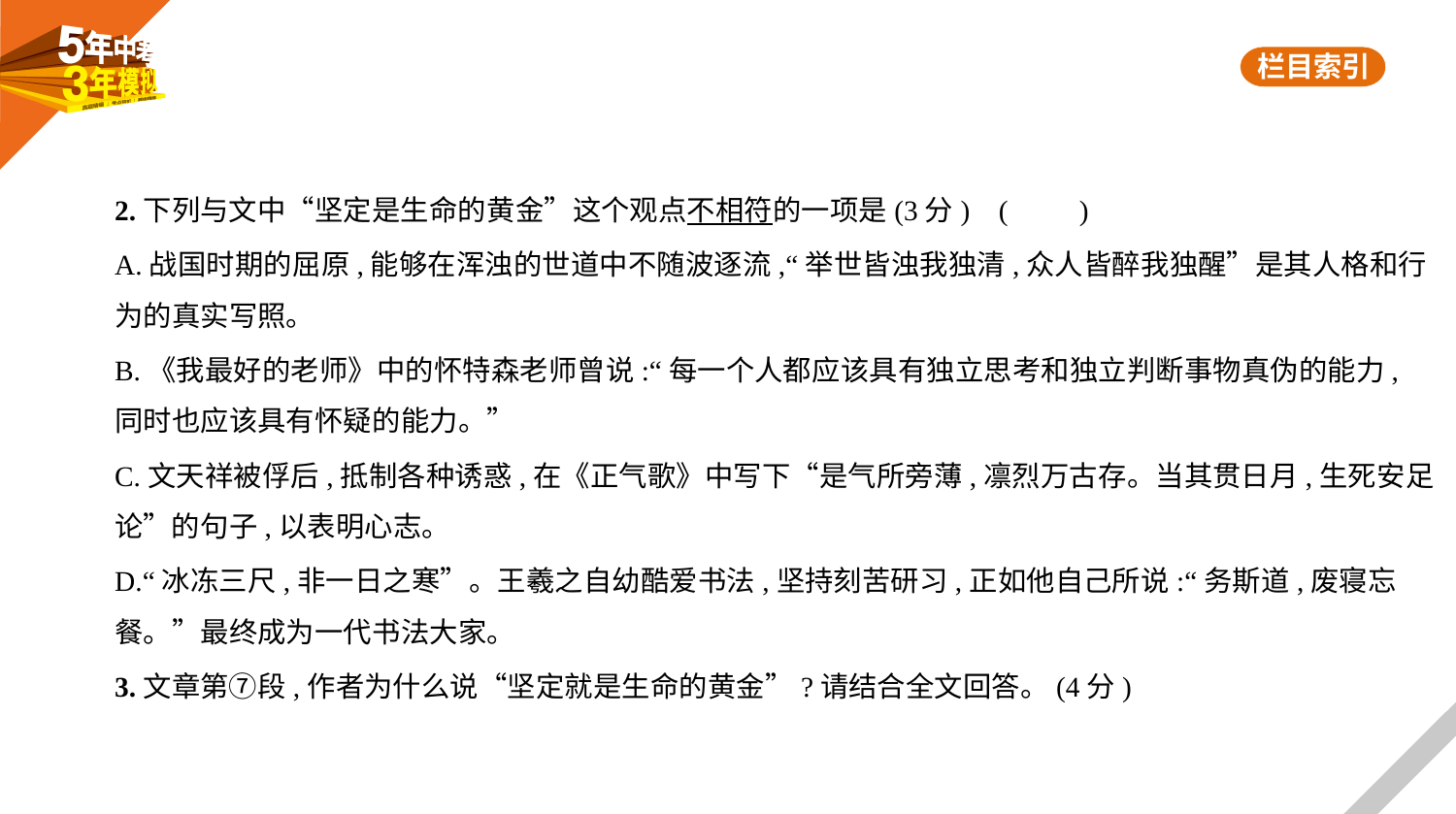

2.下列与文中“坚定是生命的黄金”这个观点不相符的一项是(3分) (　　)
A.战国时期的屈原,能够在浑浊的世道中不随波逐流,“举世皆浊我独清,众人皆醉我独醒”是其人格和行
为的真实写照。
B.《我最好的老师》中的怀特森老师曾说:“每一个人都应该具有独立思考和独立判断事物真伪的能力,
同时也应该具有怀疑的能力。”
C.文天祥被俘后,抵制各种诱惑,在《正气歌》中写下“是气所旁薄,凛烈万古存。当其贯日月,生死安足
论”的句子,以表明心志。
D.“冰冻三尺,非一日之寒”。王羲之自幼酷爱书法,坚持刻苦研习,正如他自己所说:“务斯道,废寝忘
餐。”最终成为一代书法大家。
3.文章第⑦段,作者为什么说“坚定就是生命的黄金”?请结合全文回答。(4分)